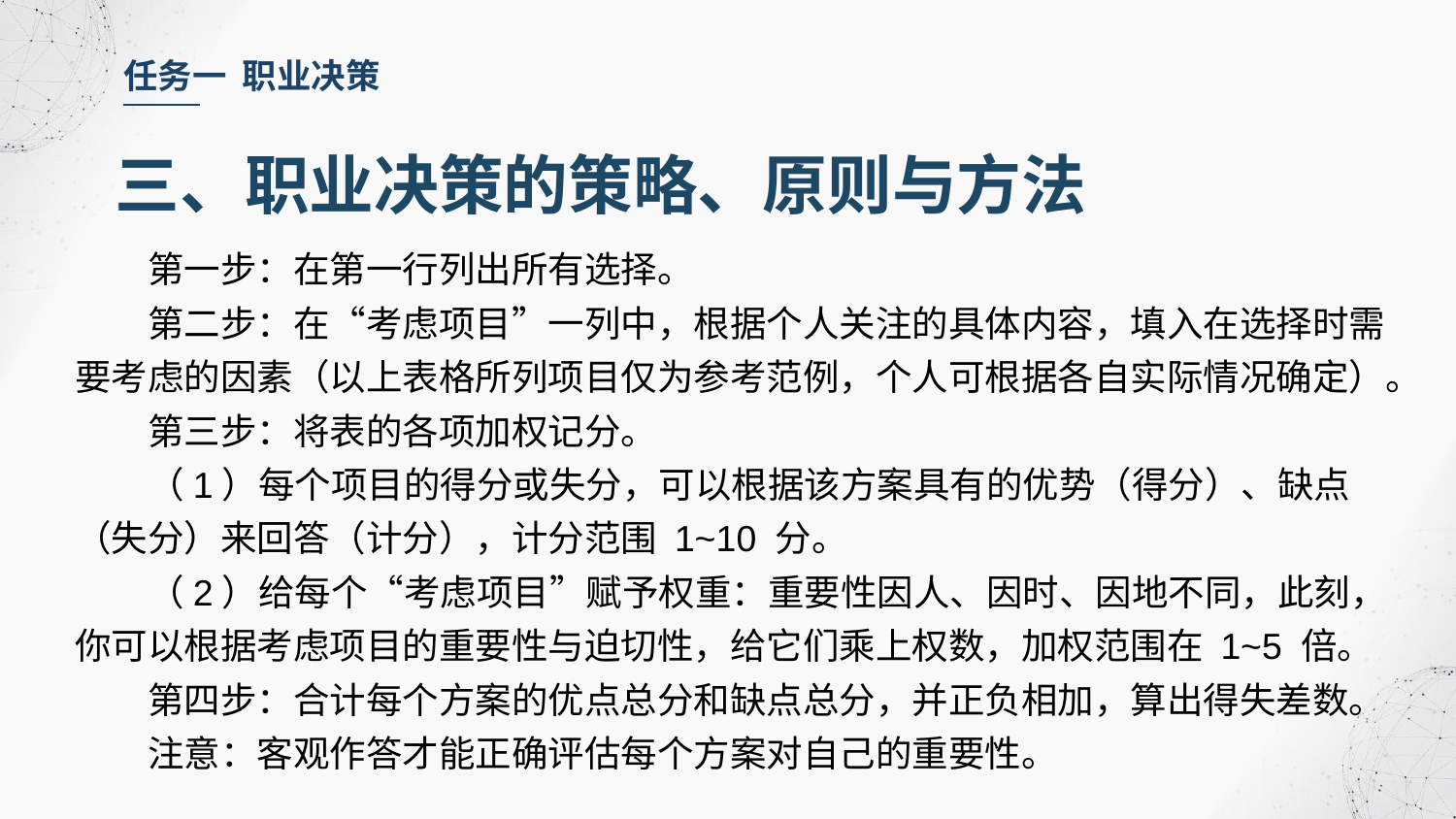

任务一  职业决策
三、职业决策的策略、原则与方法
第一步：在第一行列出所有选择。
第二步：在“考虑项目”一列中，根据个人关注的具体内容，填入在选择时需要考虑的因素（以上表格所列项目仅为参考范例，个人可根据各自实际情况确定）。
第三步：将表的各项加权记分。
（1）每个项目的得分或失分，可以根据该方案具有的优势（得分）、缺点（失分）来回答（计分），计分范围 1~10 分。
（2）给每个“考虑项目”赋予权重：重要性因人、因时、因地不同，此刻，你可以根据考虑项目的重要性与迫切性，给它们乘上权数，加权范围在 1~5 倍。
第四步：合计每个方案的优点总分和缺点总分，并正负相加，算出得失差数。
注意：客观作答才能正确评估每个方案对自己的重要性。